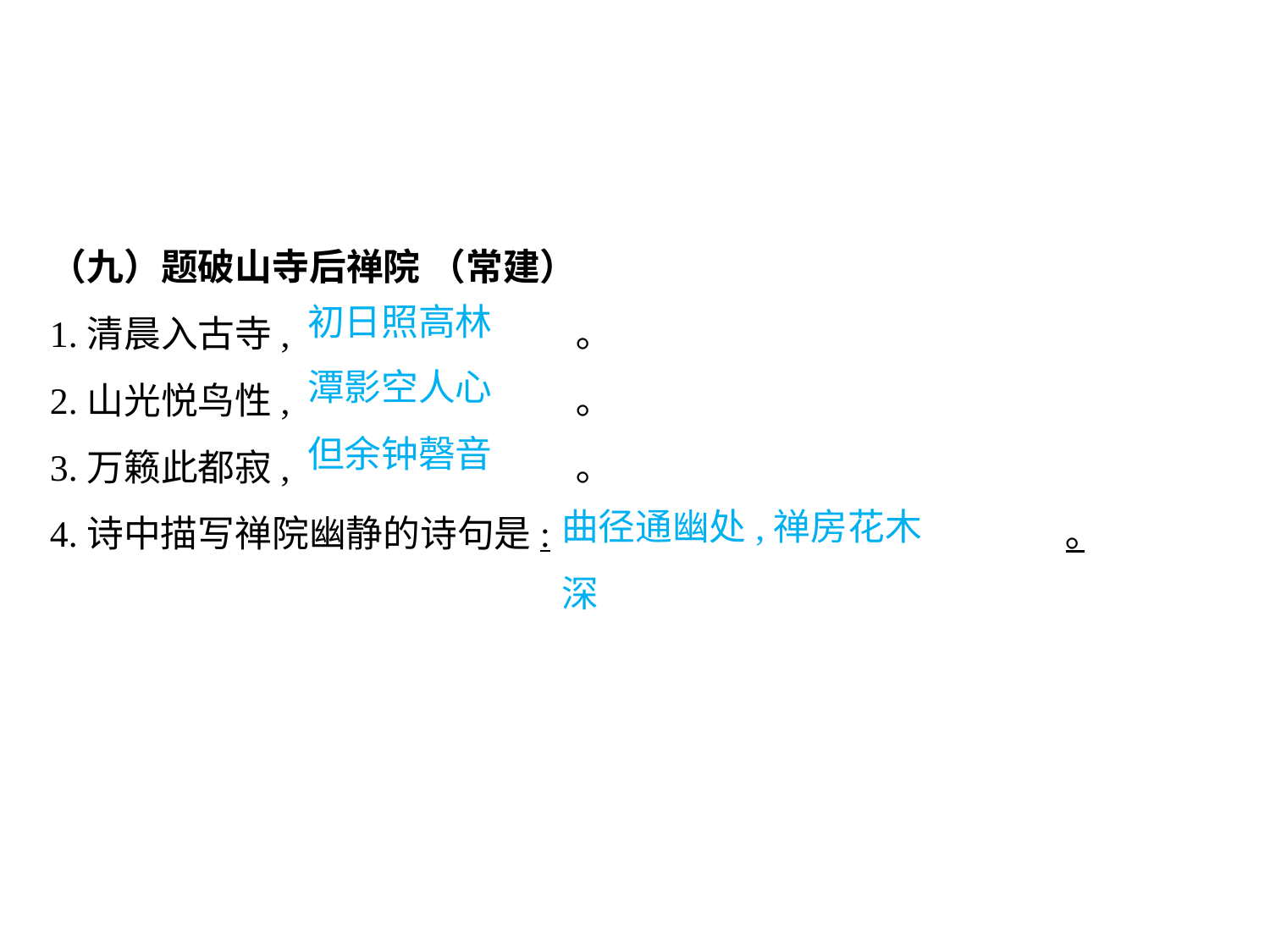

（九）题破山寺后禅院 （常建）
1.清晨入古寺,			 ｡
2.山光悦鸟性,			 ｡
3.万籁此都寂,			 ｡
4.诗中描写禅院幽静的诗句是:					｡
初日照高林
潭影空人心
但余钟磬音
曲径通幽处,禅房花木深